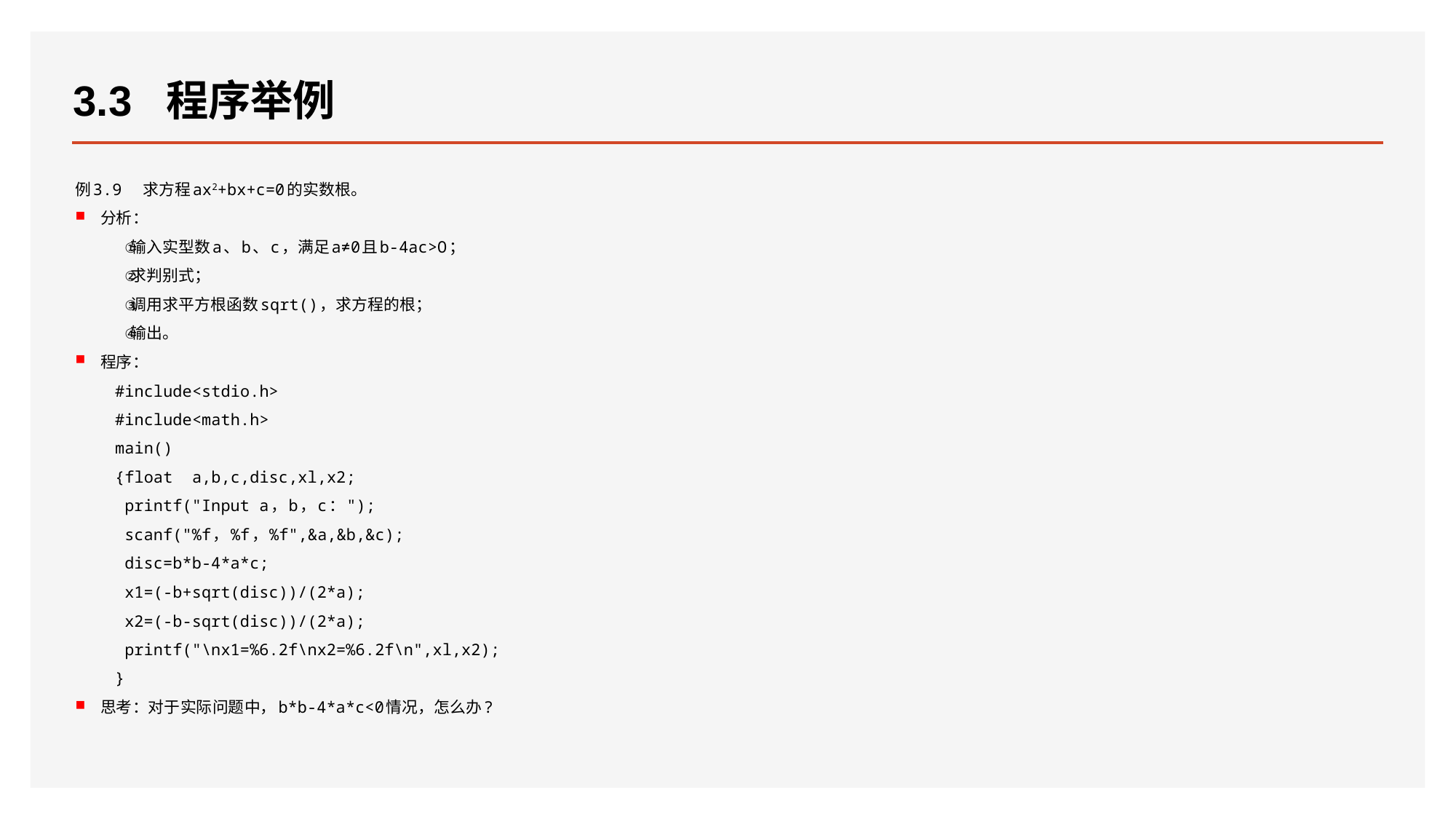

# 3.3  程序举例
例3.9  求方程ax2+bx+c=0的实数根。
分析：
输入实型数a、b、c，满足a≠0且b-4ac>O；
求判别式；
调用求平方根函数sqrt()，求方程的根；
输出。
程序：
#include<stdio.h>
#include<math.h>
main()
{float  a,b,c,disc,xl,x2;
 printf("Input a，b，c：");
 scanf("%f，%f，%f",&a,&b,&c);
 disc=b*b-4*a*c;
 x1=(-b+sqrt(disc))/(2*a);
 x2=(-b-sqrt(disc))/(2*a);
 printf("\nx1=%6.2f\nx2=%6.2f\n",xl,x2);
}
思考：对于实际问题中，b*b-4*a*c<0情况，怎么办?